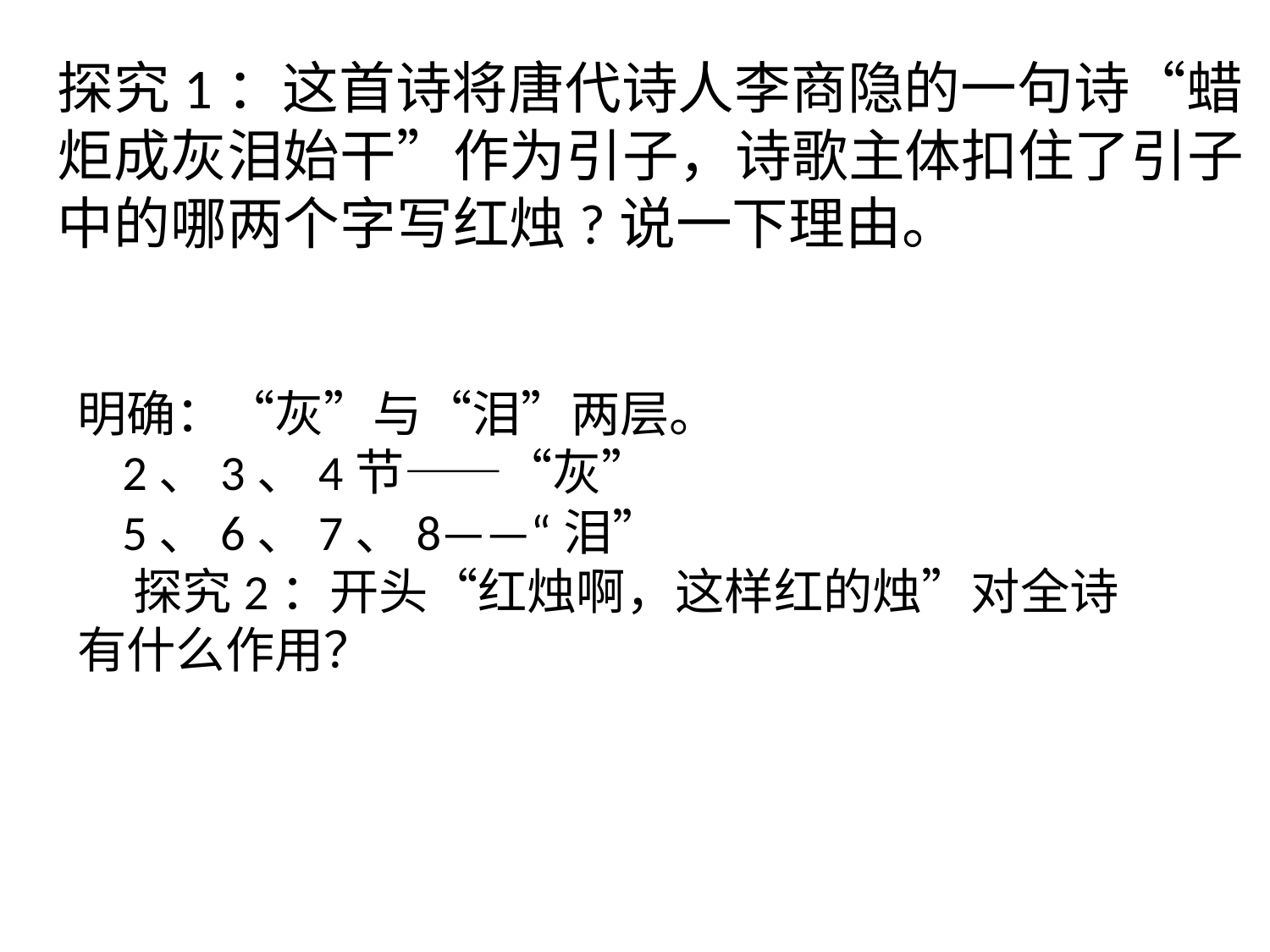

探究1：这首诗将唐代诗人李商隐的一句诗“蜡炬成灰泪始干”作为引子，诗歌主体扣住了引子中的哪两个字写红烛?说一下理由。

明确：“灰”与“泪”两层。
    2、3、4节——“灰”
    5、6、7、8——“泪”
    探究2：开头“红烛啊，这样红的烛”对全诗有什么作用？